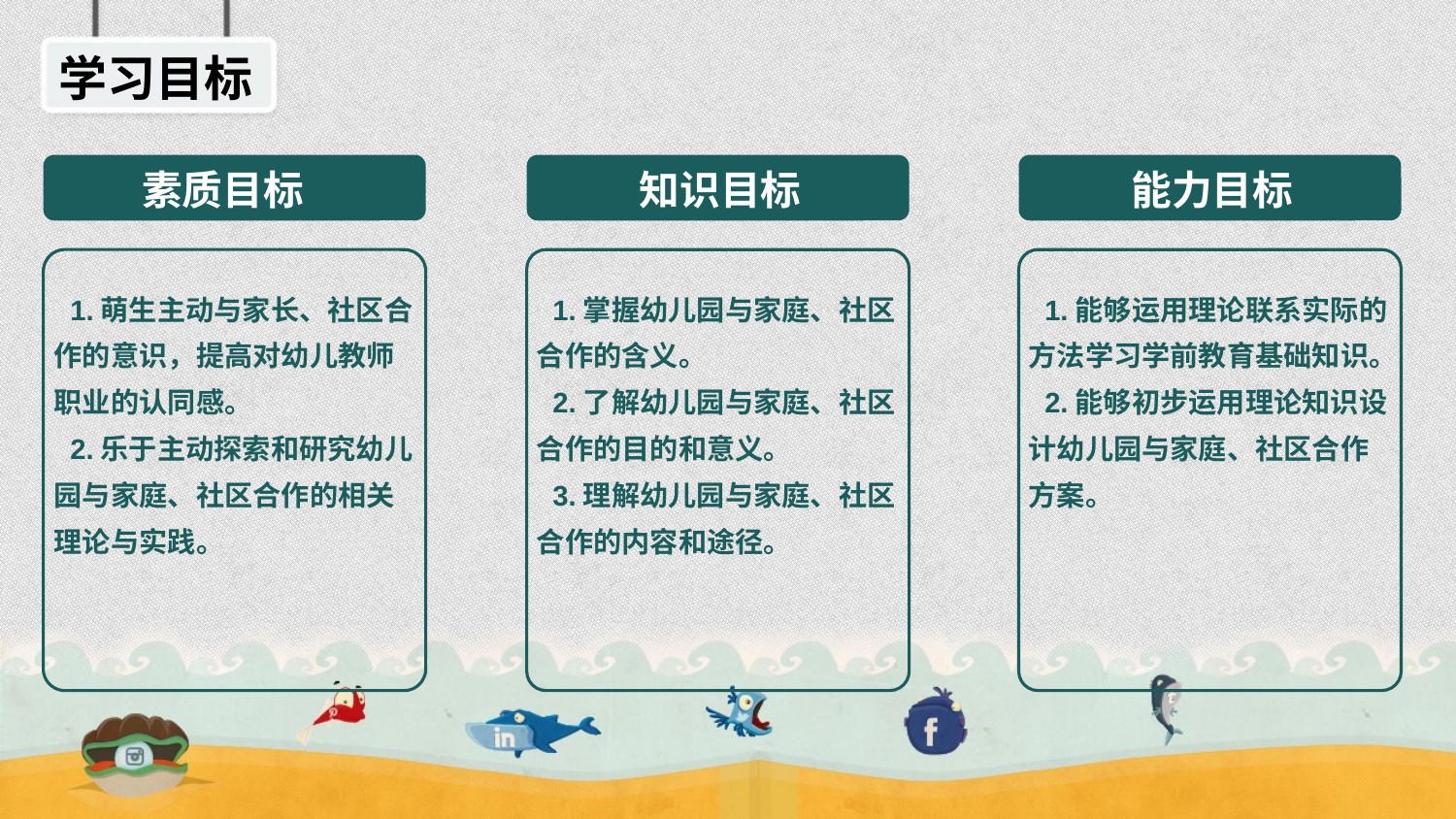

学习目标

素质目标
知识目标
能力目标

  1.萌生主动与家长、社区合作的意识，提高对幼儿教师职业的认同感。
  2.乐于主动探索和研究幼儿园与家庭、社区合作的相关理论与实践。
  1.掌握幼儿园与家庭、社区合作的含义。
  2.了解幼儿园与家庭、社区合作的目的和意义。
  3.理解幼儿园与家庭、社区合作的内容和途径。
  1.能够运用理论联系实际的方法学习学前教育基础知识。
  2.能够初步运用理论知识设计幼儿园与家庭、社区合作方案。